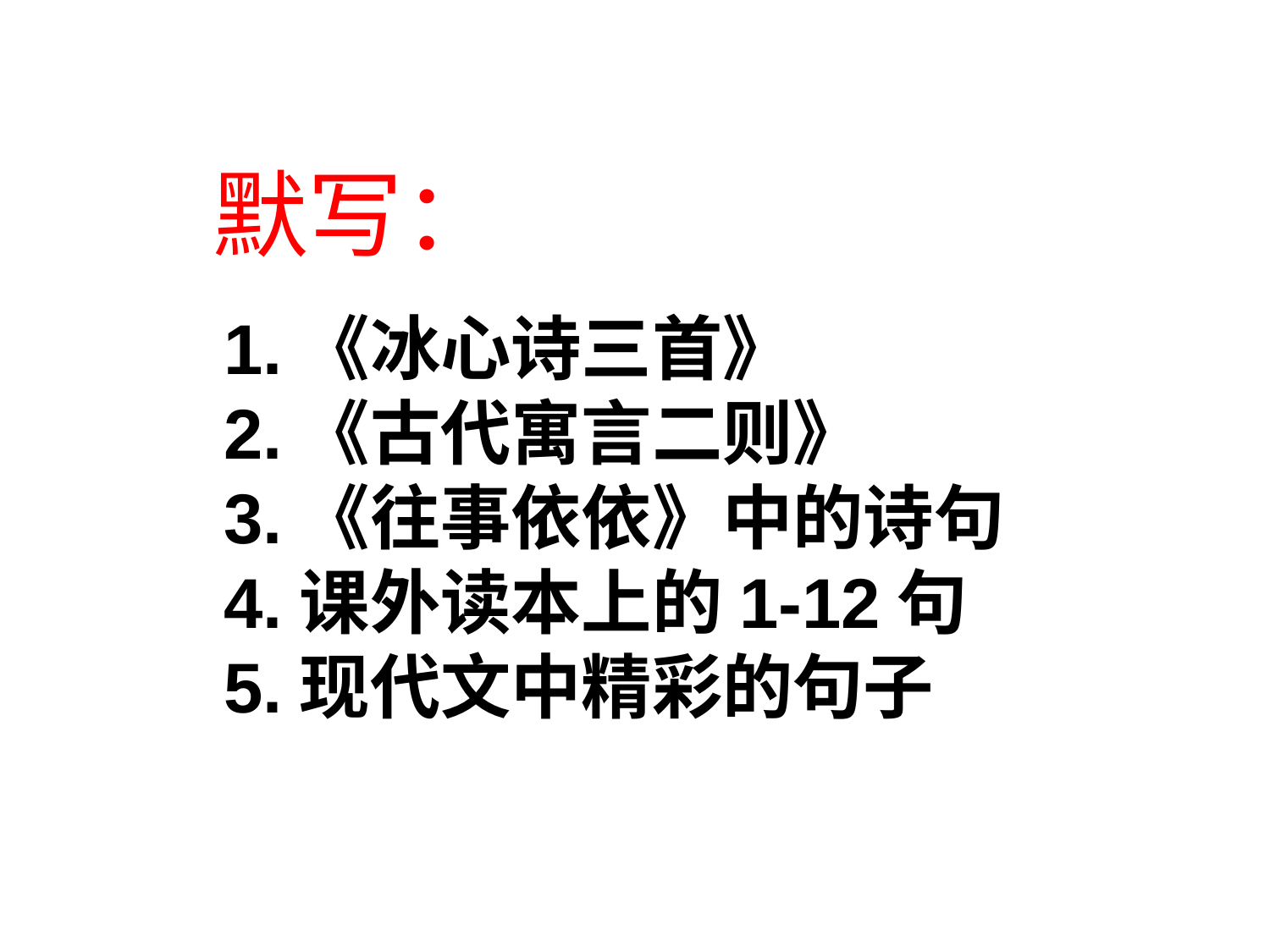

默写：
1.《冰心诗三首》
2.《古代寓言二则》
3.《往事依依》中的诗句
4.课外读本上的1-12句
5.现代文中精彩的句子